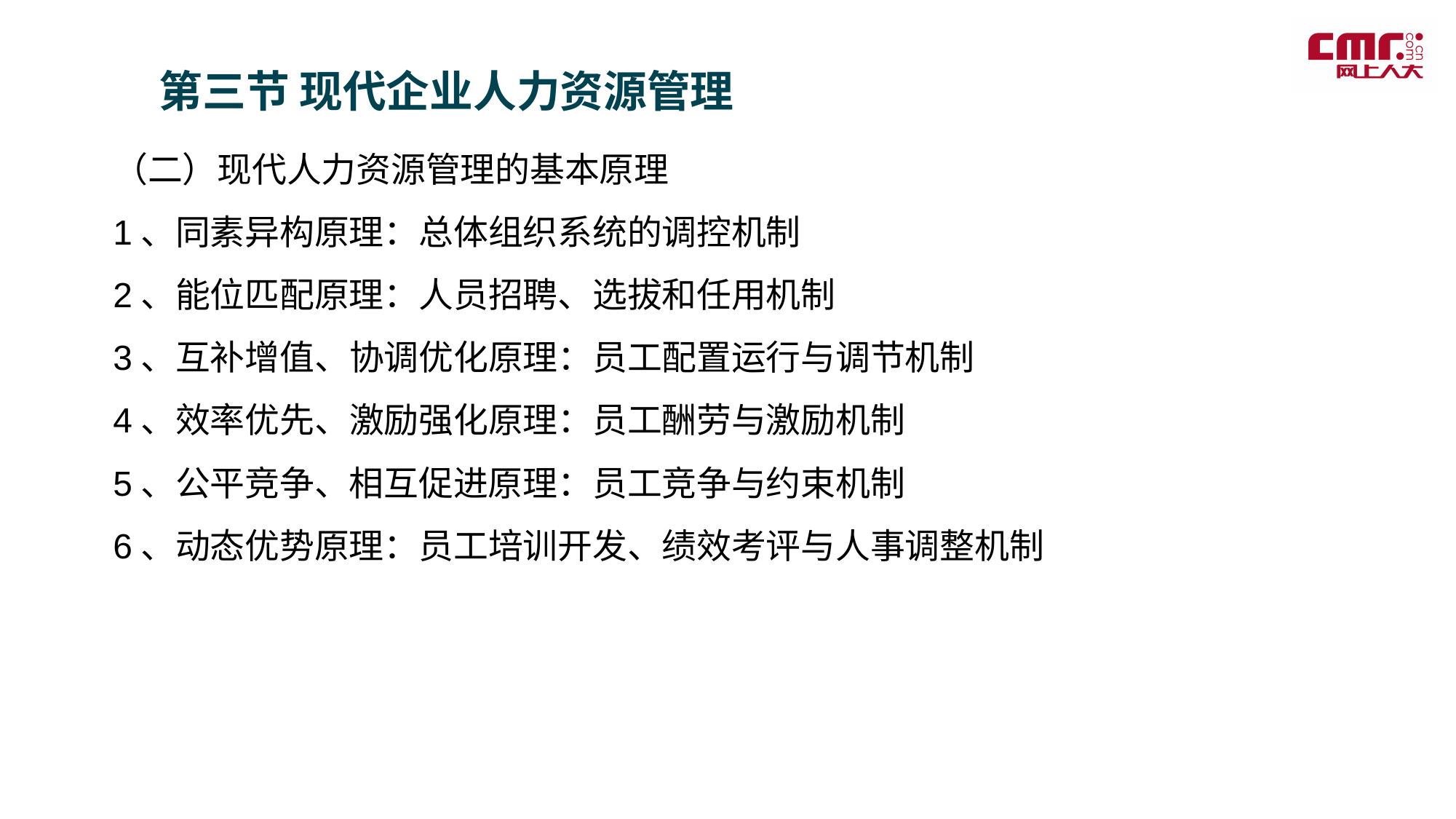

第三节 现代企业人力资源管理
（二）现代人力资源管理的基本原理
1、同素异构原理：总体组织系统的调控机制
2、能位匹配原理：人员招聘、选拔和任用机制
3、互补增值、协调优化原理：员工配置运行与调节机制
4、效率优先、激励强化原理：员工酬劳与激励机制
5、公平竞争、相互促进原理：员工竞争与约束机制
6、动态优势原理：员工培训开发、绩效考评与人事调整机制